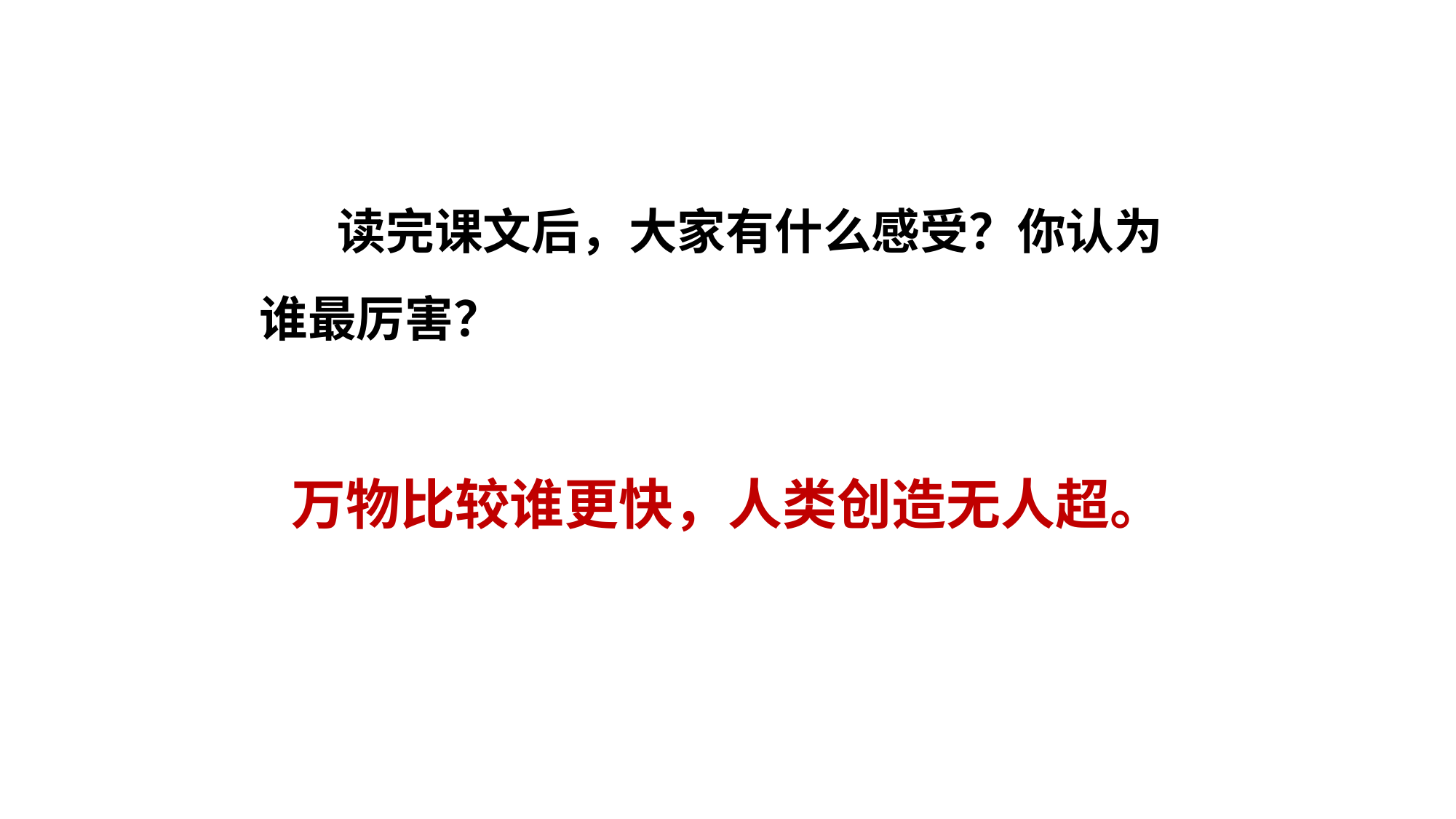

读完课文后，大家有什么感受？你认为谁最厉害？
万物比较谁更快，人类创造无人超。